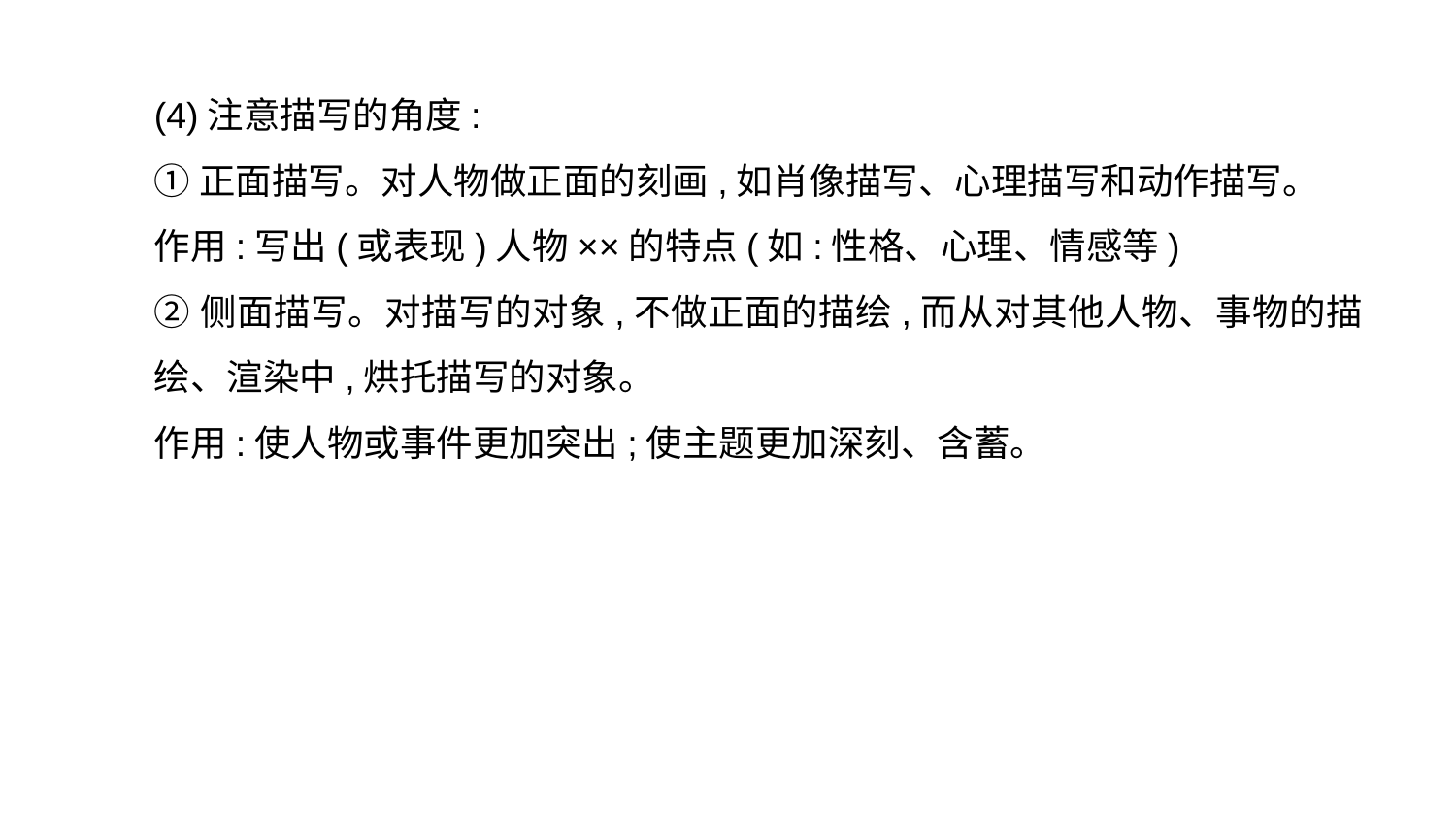

(4)注意描写的角度:
①正面描写。对人物做正面的刻画,如肖像描写、心理描写和动作描写。
作用:写出(或表现)人物××的特点(如:性格、心理、情感等)
②侧面描写。对描写的对象,不做正面的描绘,而从对其他人物、事物的描绘、渲染中,烘托描写的对象。
作用:使人物或事件更加突出;使主题更加深刻、含蓄。